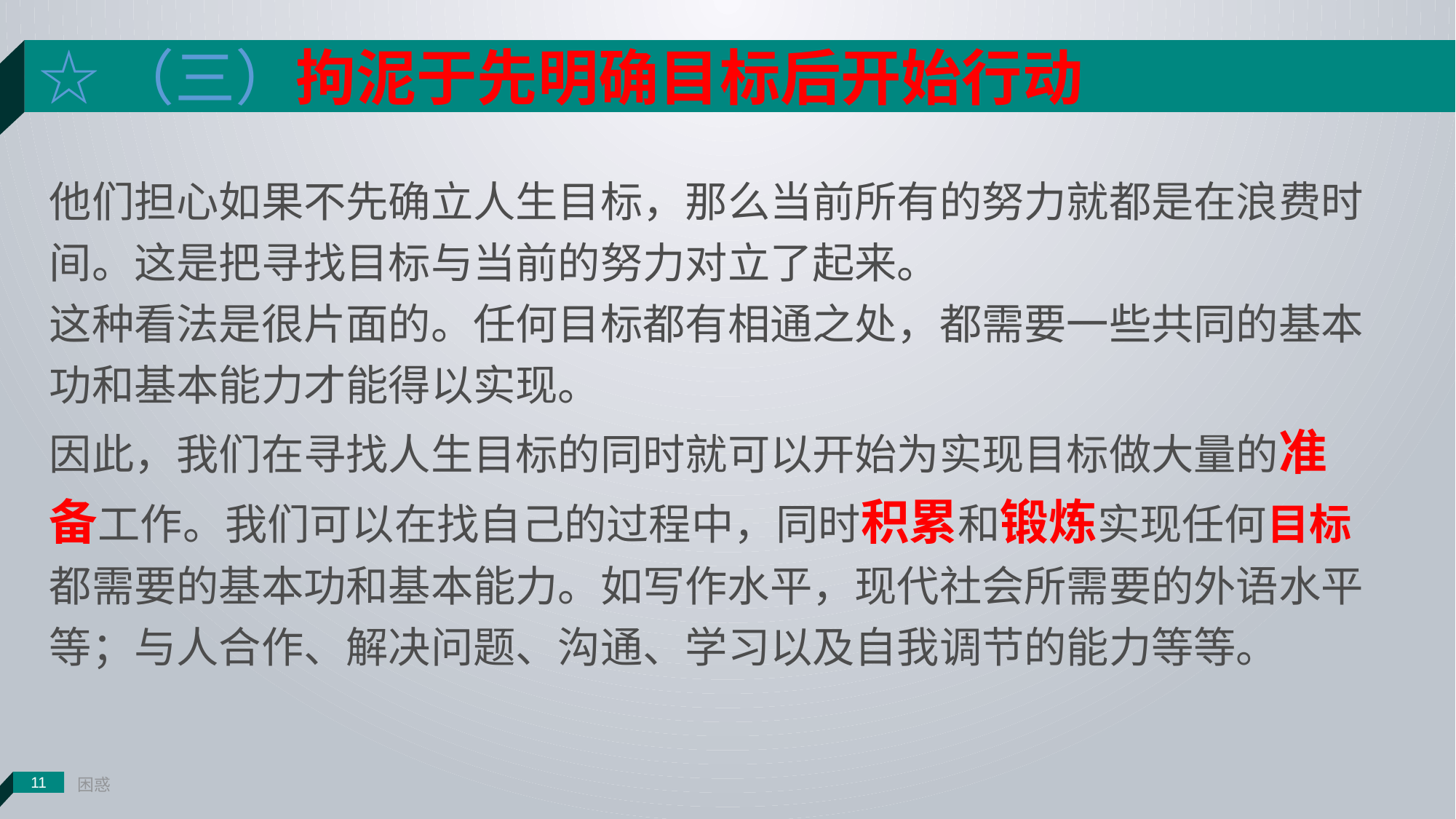

☆（三）拘泥于先明确目标后开始行动
他们担心如果不先确立人生目标，那么当前所有的努力就都是在浪费时间。这是把寻找目标与当前的努力对立了起来。
这种看法是很片面的。任何目标都有相通之处，都需要一些共同的基本功和基本能力才能得以实现。
因此，我们在寻找人生目标的同时就可以开始为实现目标做大量的准备工作。我们可以在找自己的过程中，同时积累和锻炼实现任何目标都需要的基本功和基本能力。如写作水平，现代社会所需要的外语水平等；与人合作、解决问题、沟通、学习以及自我调节的能力等等。
困惑

11